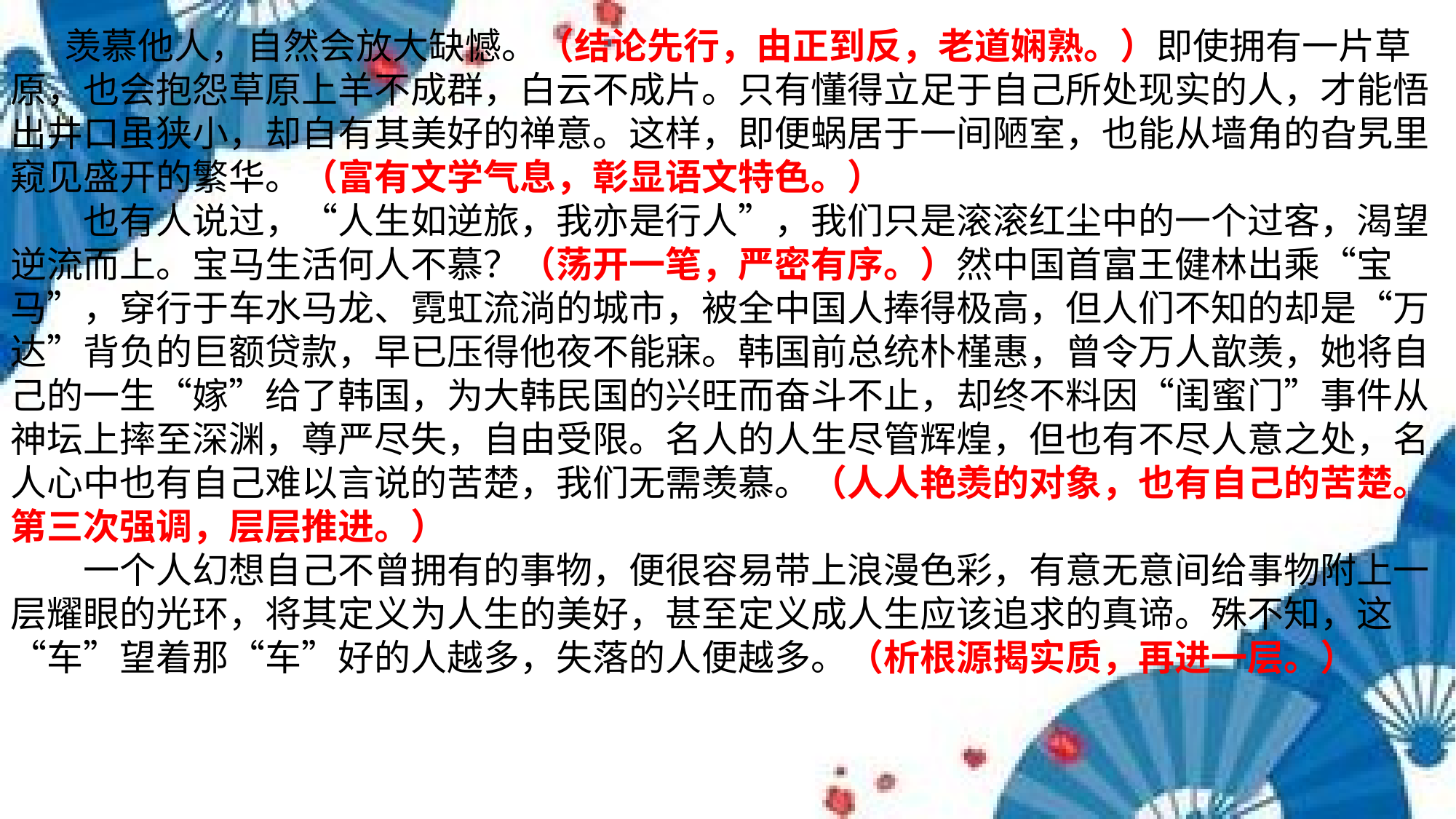

羡慕他人，自然会放大缺憾。（结论先行，由正到反，老道娴熟。）即使拥有一片草原，也会抱怨草原上羊不成群，白云不成片。只有懂得立足于自己所处现实的人，才能悟出井口虽狭小，却自有其美好的禅意。这样，即便蜗居于一间陋室，也能从墙角的旮旯里窥见盛开的繁华。（富有文学气息，彰显语文特色。）
　　也有人说过，“人生如逆旅，我亦是行人”，我们只是滚滚红尘中的一个过客，渴望逆流而上。宝马生活何人不慕？（荡开一笔，严密有序。）然中国首富王健林出乘“宝马”，穿行于车水马龙、霓虹流淌的城市，被全中国人捧得极高，但人们不知的却是“万达”背负的巨额贷款，早已压得他夜不能寐。韩国前总统朴槿惠，曾令万人歆羡，她将自己的一生“嫁”给了韩国，为大韩民国的兴旺而奋斗不止，却终不料因“闺蜜门”事件从神坛上摔至深渊，尊严尽失，自由受限。名人的人生尽管辉煌，但也有不尽人意之处，名人心中也有自己难以言说的苦楚，我们无需羡慕。（人人艳羡的对象，也有自己的苦楚。第三次强调，层层推进。）
　　一个人幻想自己不曾拥有的事物，便很容易带上浪漫色彩，有意无意间给事物附上一层耀眼的光环，将其定义为人生的美好，甚至定义成人生应该追求的真谛。殊不知，这“车”望着那“车”好的人越多，失落的人便越多。（析根源揭实质，再进一层。）